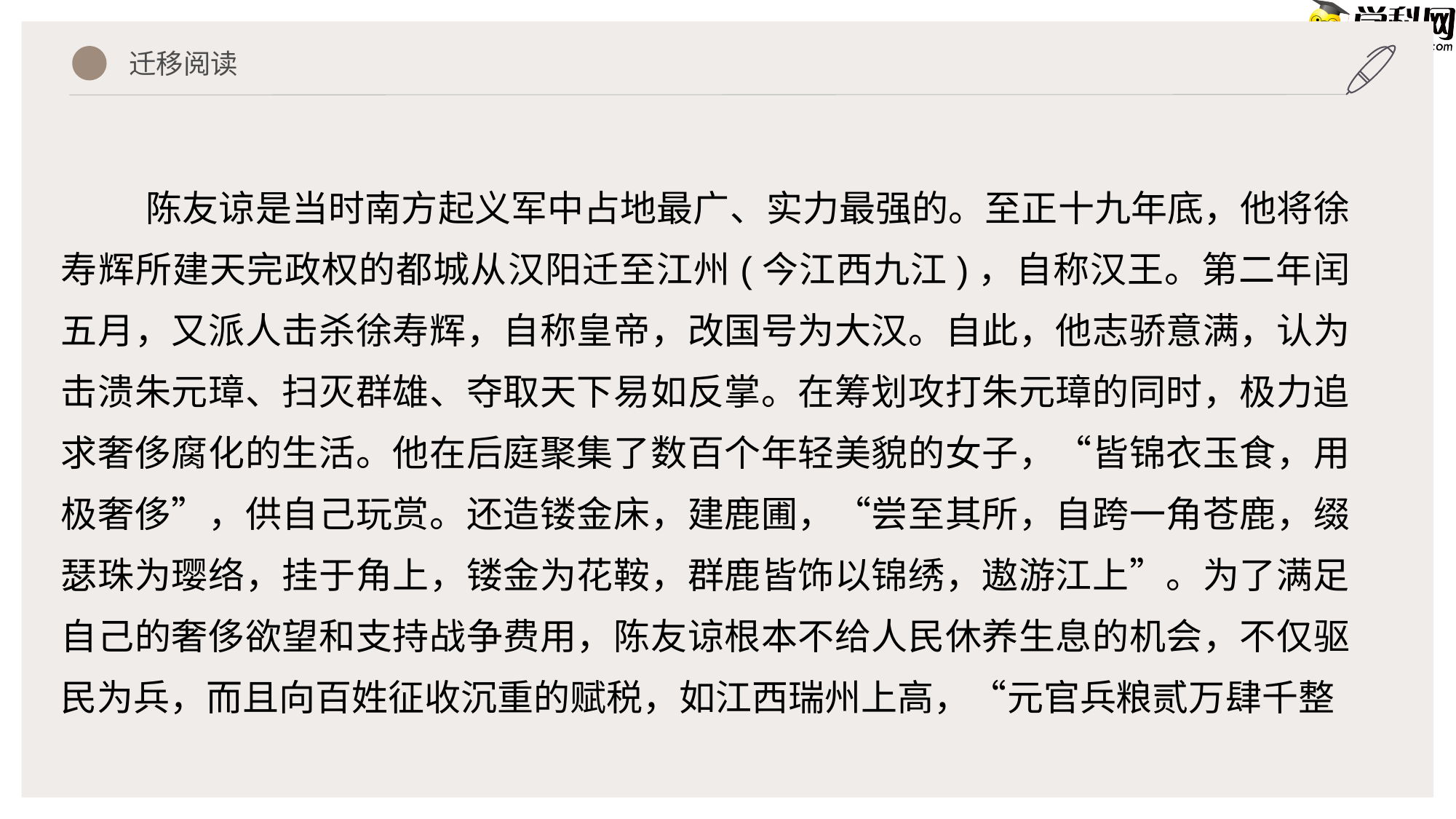

迁移阅读

陈友谅是当时南方起义军中占地最广、实力最强的。至正十九年底，他将徐寿辉所建天完政权的都城从汉阳迁至江州(今江西九江)，自称汉王。第二年闰五月，又派人击杀徐寿辉，自称皇帝，改国号为大汉。自此，他志骄意满，认为击溃朱元璋、扫灭群雄、夺取天下易如反掌。在筹划攻打朱元璋的同时，极力追求奢侈腐化的生活。他在后庭聚集了数百个年轻美貌的女子，“皆锦衣玉食，用极奢侈”，供自己玩赏。还造镂金床，建鹿圃，“尝至其所，自跨一角苍鹿，缀瑟珠为璎络，挂于角上，镂金为花鞍，群鹿皆饰以锦绣，遨游江上”。为了满足自己的奢侈欲望和支持战争费用，陈友谅根本不给人民休养生息的机会，不仅驱民为兵，而且向百姓征收沉重的赋税，如江西瑞州上高，“元官兵粮贰万肆千整